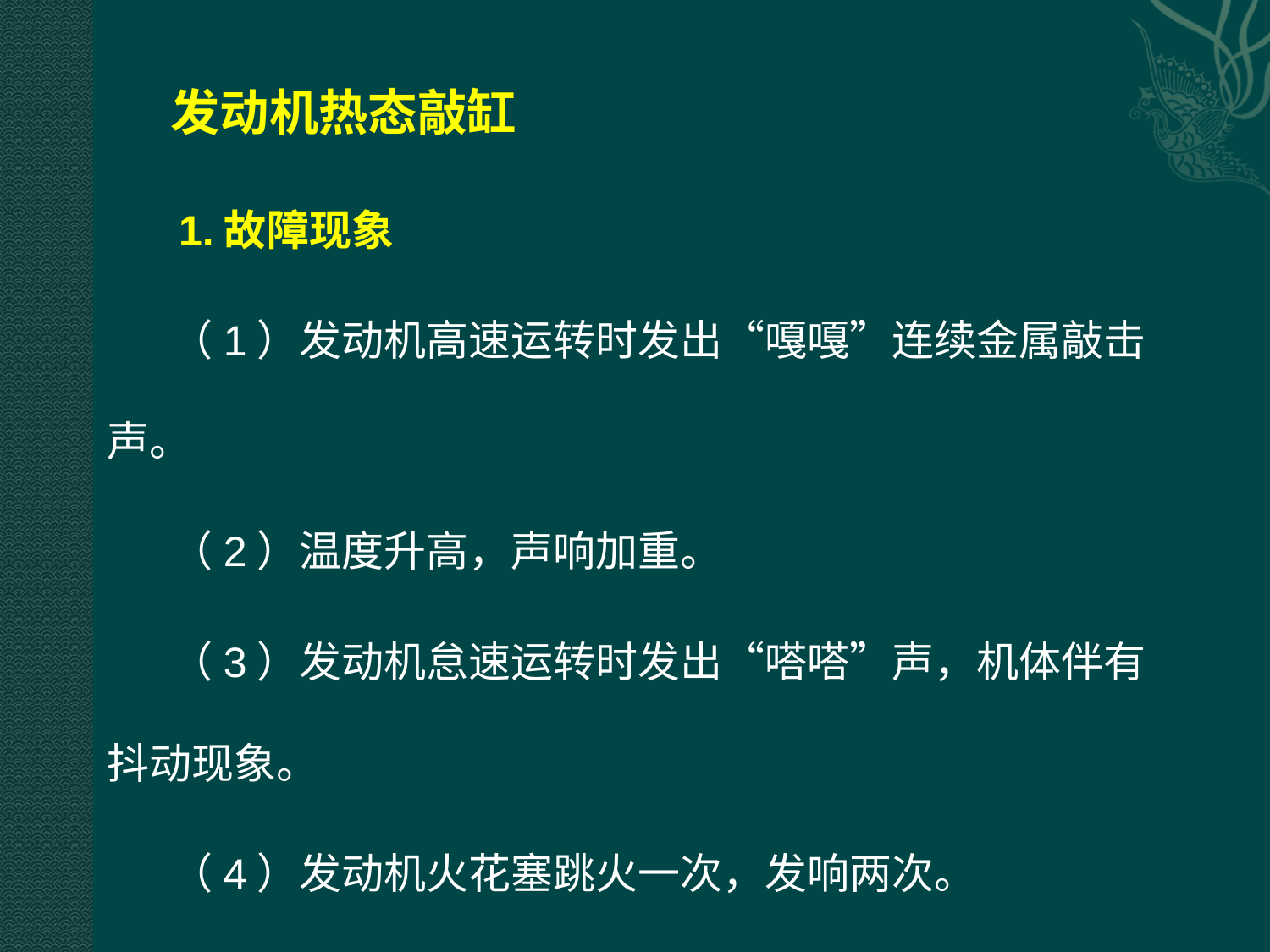

发动机热态敲缸
  1.故障现象
（1）发动机高速运转时发出“嘎嘎”连续金属敲击声。
（2）温度升高，声响加重。
（3）发动机怠速运转时发出“嗒嗒”声，机体伴有抖动现象。
（4）发动机火花塞跳火一次，发响两次。
（5）当某缸断火，声响反而加重。